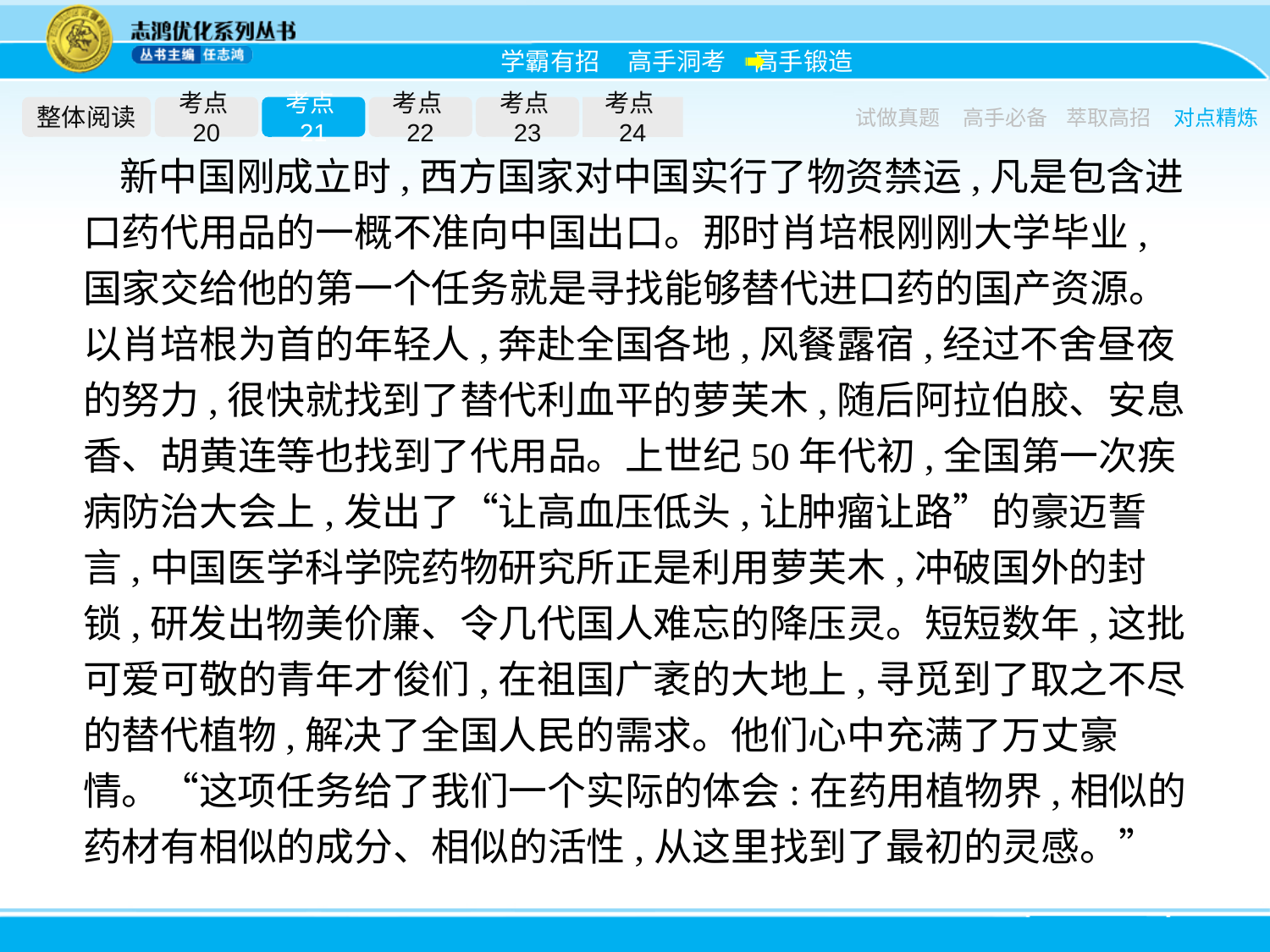

整体阅读
考点20
考点21
考点22
考点23
考点24
试做真题
高手必备
萃取高招
对点精炼
新中国刚成立时,西方国家对中国实行了物资禁运,凡是包含进口药代用品的一概不准向中国出口。那时肖培根刚刚大学毕业,国家交给他的第一个任务就是寻找能够替代进口药的国产资源。以肖培根为首的年轻人,奔赴全国各地,风餐露宿,经过不舍昼夜的努力,很快就找到了替代利血平的萝芙木,随后阿拉伯胶、安息香、胡黄连等也找到了代用品。上世纪50年代初,全国第一次疾病防治大会上,发出了“让高血压低头,让肿瘤让路”的豪迈誓言,中国医学科学院药物研究所正是利用萝芙木,冲破国外的封锁,研发出物美价廉、令几代国人难忘的降压灵。短短数年,这批可爱可敬的青年才俊们,在祖国广袤的大地上,寻觅到了取之不尽的替代植物,解决了全国人民的需求。他们心中充满了万丈豪情。“这项任务给了我们一个实际的体会:在药用植物界,相似的药材有相似的成分、相似的活性,从这里找到了最初的灵感。”